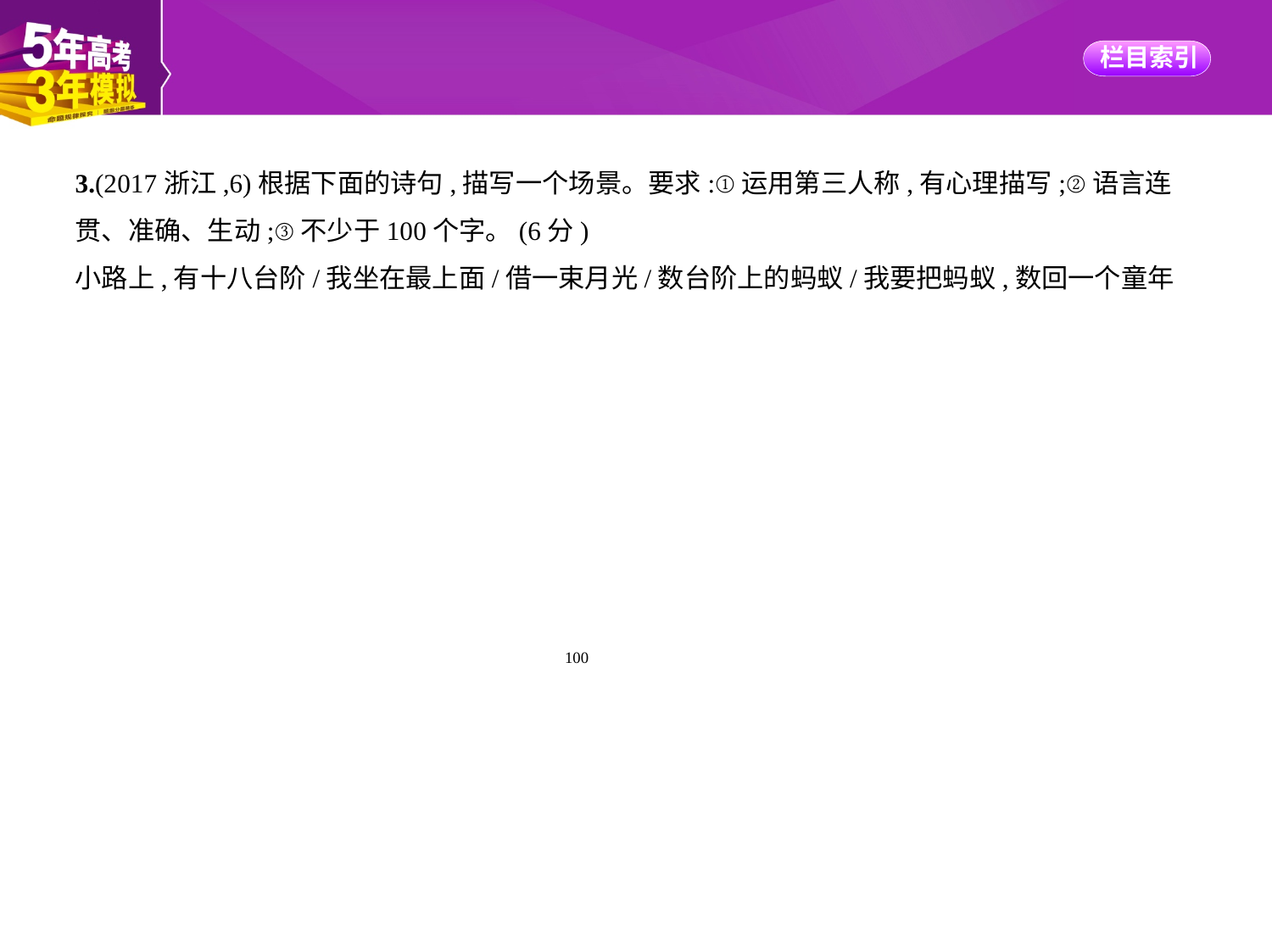

3.(2017浙江,6)根据下面的诗句,描写一个场景。要求:①运用第三人称,有心理描写;②语言连
贯、准确、生动;③不少于100个字。(6分)
小路上,有十八台阶/我坐在最上面/借一束月光/数台阶上的蚂蚁/我要把蚂蚁,数回一个童年
|  |  |  |  |  |  |  |  |  |  |  |  |  |
| --- | --- | --- | --- | --- | --- | --- | --- | --- | --- | --- | --- | --- |
|  |  |  |  |  |  |  |  |  |  |  |  |  |
|  |  |  |  |  |  |  |  |  |  |  |  |  |
|  |  |  |  |  |  |  |  |  |  |  |  |  |
|  |  |  |  |  |  |  |  |  |  |  |  |  |
|  |  |  |  |  |  |  |  |  |  |  |  |  |
|  |  |  |  |  |  |  |  |  |  |  |  |  |
|  |  |  |  |  |  |  |  | 100 |  |  |  |  |
|  |  |  |  |  |  |  |  |  |  |  |  |  |
|  |  |  |  |  |  |  |  |  |  |  |  |  |